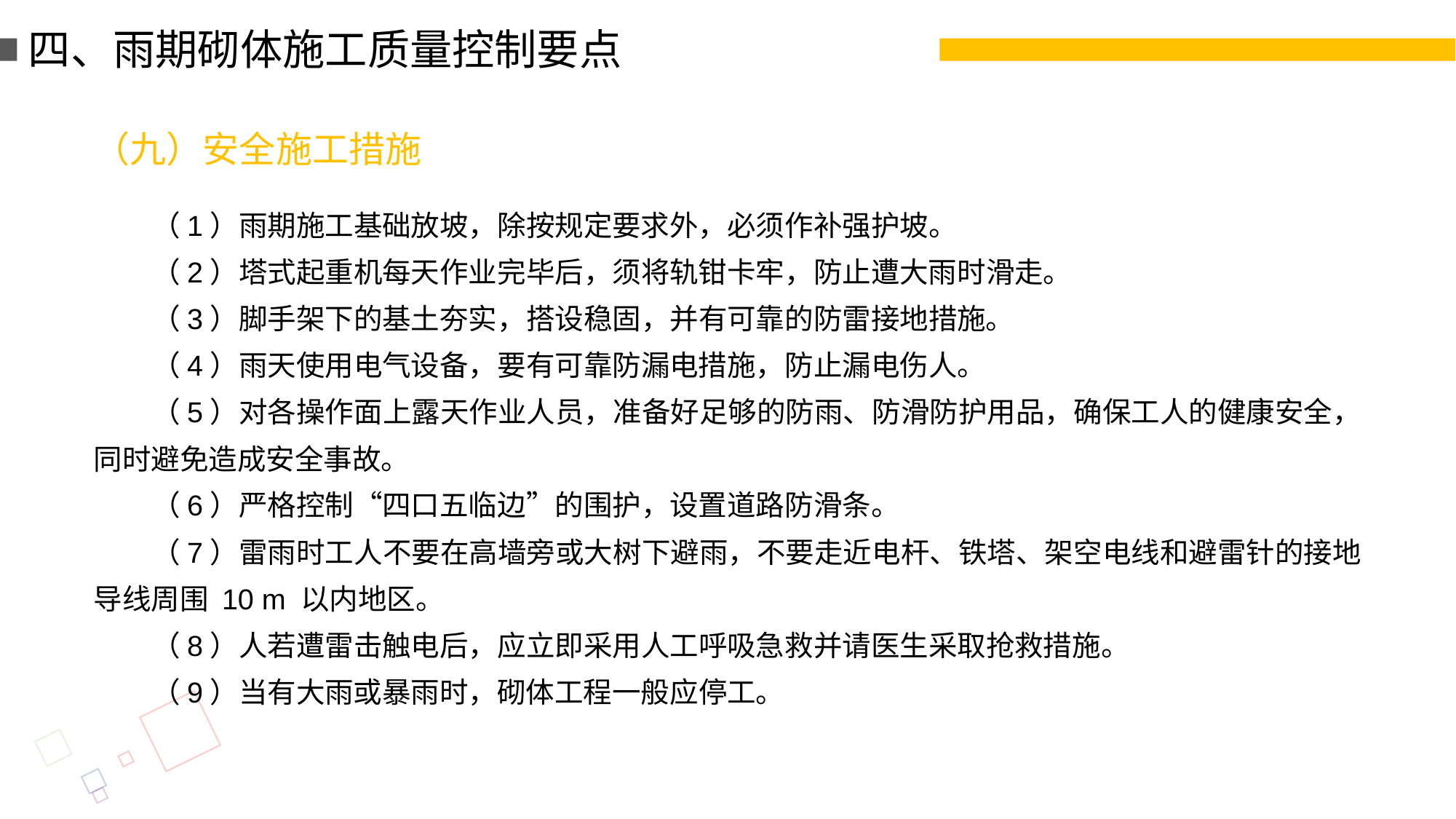

四、雨期砌体施工质量控制要点
（九）安全施工措施
（1）雨期施工基础放坡，除按规定要求外，必须作补强护坡。
（2）塔式起重机每天作业完毕后，须将轨钳卡牢，防止遭大雨时滑走。
（3）脚手架下的基土夯实，搭设稳固，并有可靠的防雷接地措施。
（4）雨天使用电气设备，要有可靠防漏电措施，防止漏电伤人。
（5）对各操作面上露天作业人员，准备好足够的防雨、防滑防护用品，确保工人的健康安全，同时避免造成安全事故。
（6）严格控制“四口五临边”的围护，设置道路防滑条。
（7）雷雨时工人不要在高墙旁或大树下避雨，不要走近电杆、铁塔、架空电线和避雷针的接地导线周围 10 m 以内地区。
（8）人若遭雷击触电后，应立即采用人工呼吸急救并请医生采取抢救措施。
（9）当有大雨或暴雨时，砌体工程一般应停工。